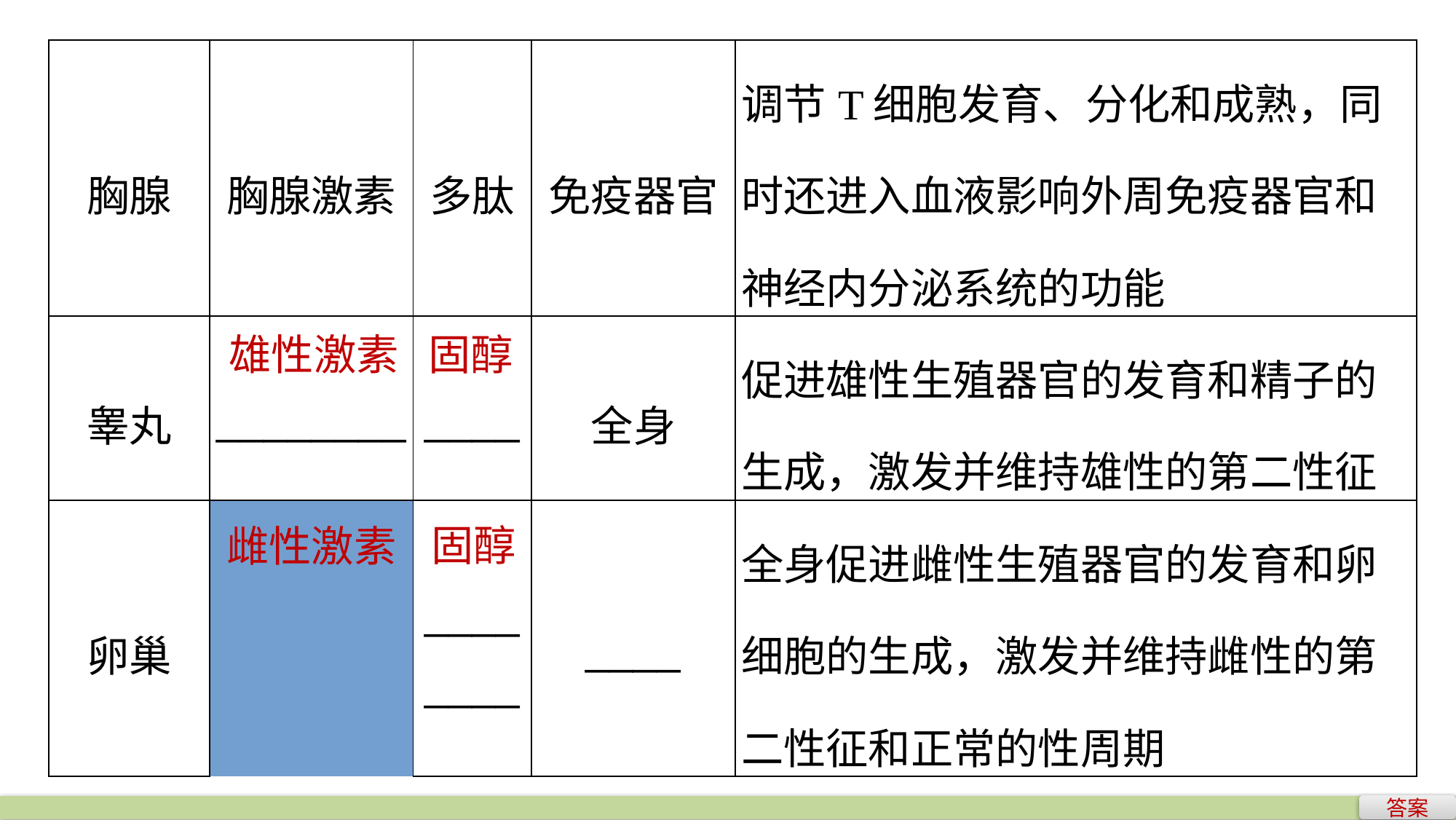

| 胸腺 |  | 胸腺激素 | 多肽 | 免疫器官 | 调节T细胞发育、分化和成熟，同时还进入血液影响外周免疫器官和神经内分泌系统的功能 |
| --- | --- | --- | --- | --- | --- |
| 睾丸 |  | \_\_\_\_\_\_\_\_ | \_\_\_\_ | 全身 | 促进雄性生殖器官的发育和精子的生成，激发并维持雄性的第二性征 |
| 卵巢 |  | \_\_\_\_\_\_\_\_ | \_\_\_\_ | 全身 | 促进雌性生殖器官的发育和卵细胞的生成，激发并维持雌性的第二性征和正常的性周期 |
固醇
雄性激素
固醇
雌性激素
答案